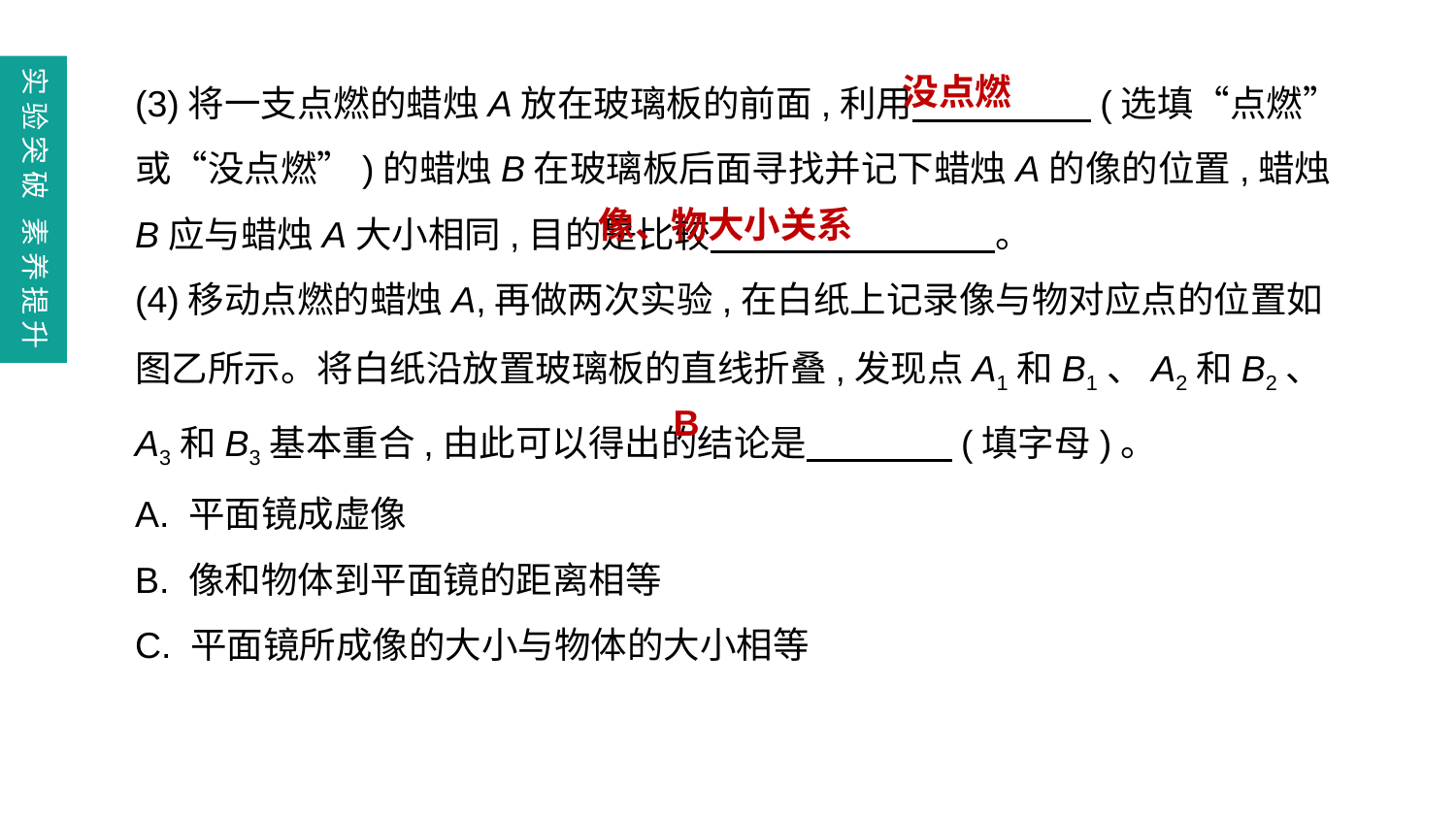

(3)将一支点燃的蜡烛A放在玻璃板的前面,利用　　　    　(选填“点燃”或“没点燃”)的蜡烛B在玻璃板后面寻找并记下蜡烛A的像的位置,蜡烛B应与蜡烛A大小相同,目的是比较　　　        　　　。
(4)移动点燃的蜡烛A,再做两次实验,在白纸上记录像与物对应点的位置如图乙所示。将白纸沿放置玻璃板的直线折叠,发现点A1和B1、A2和B2、A3和B3基本重合,由此可以得出的结论是　　　　(填字母)。
A. 平面镜成虚像
B. 像和物体到平面镜的距离相等
C. 平面镜所成像的大小与物体的大小相等

实验突破 素养提升
没点燃
像、物大小关系
B